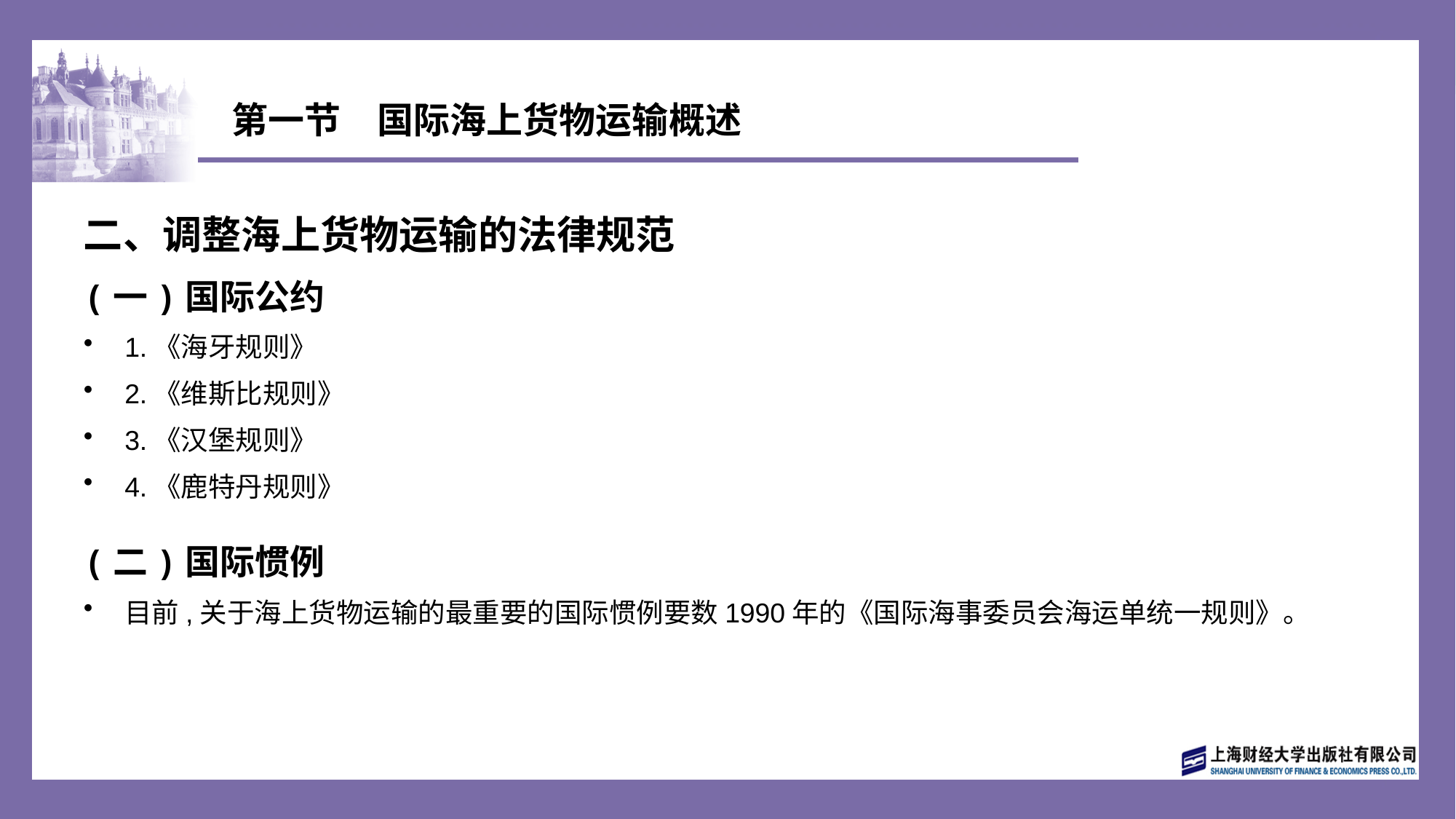

# 第一节　国际海上货物运输概述
二、调整海上货物运输的法律规范
(一)国际公约
1.《海牙规则》
2.《维斯比规则》
3.《汉堡规则》
4.《鹿特丹规则》
(二)国际惯例
目前,关于海上货物运输的最重要的国际惯例要数1990年的《国际海事委员会海运单统一规则》。